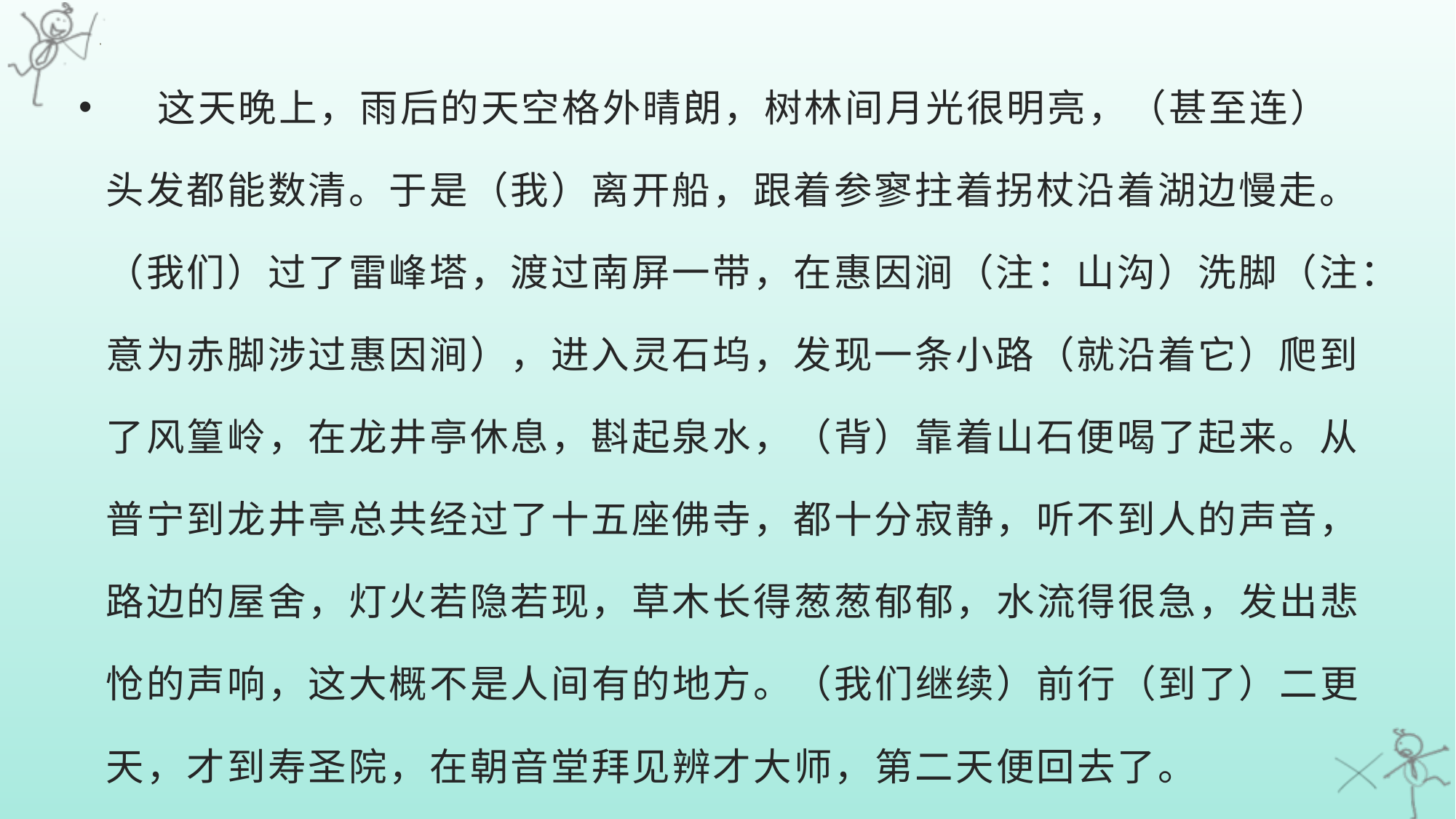

这天晚上，雨后的天空格外晴朗，树林间月光很明亮，（甚至连）头发都能数清。于是（我）离开船，跟着参寥拄着拐杖沿着湖边慢走。（我们）过了雷峰塔，渡过南屏一带，在惠因涧（注：山沟）洗脚（注：意为赤脚涉过惠因涧），进入灵石坞，发现一条小路（就沿着它）爬到了风篁岭，在龙井亭休息，斟起泉水，（背）靠着山石便喝了起来。从普宁到龙井亭总共经过了十五座佛寺，都十分寂静，听不到人的声音，路边的屋舍，灯火若隐若现，草木长得葱葱郁郁，水流得很急，发出悲怆的声响，这大概不是人间有的地方。（我们继续）前行（到了）二更天，才到寿圣院，在朝音堂拜见辨才大师，第二天便回去了。